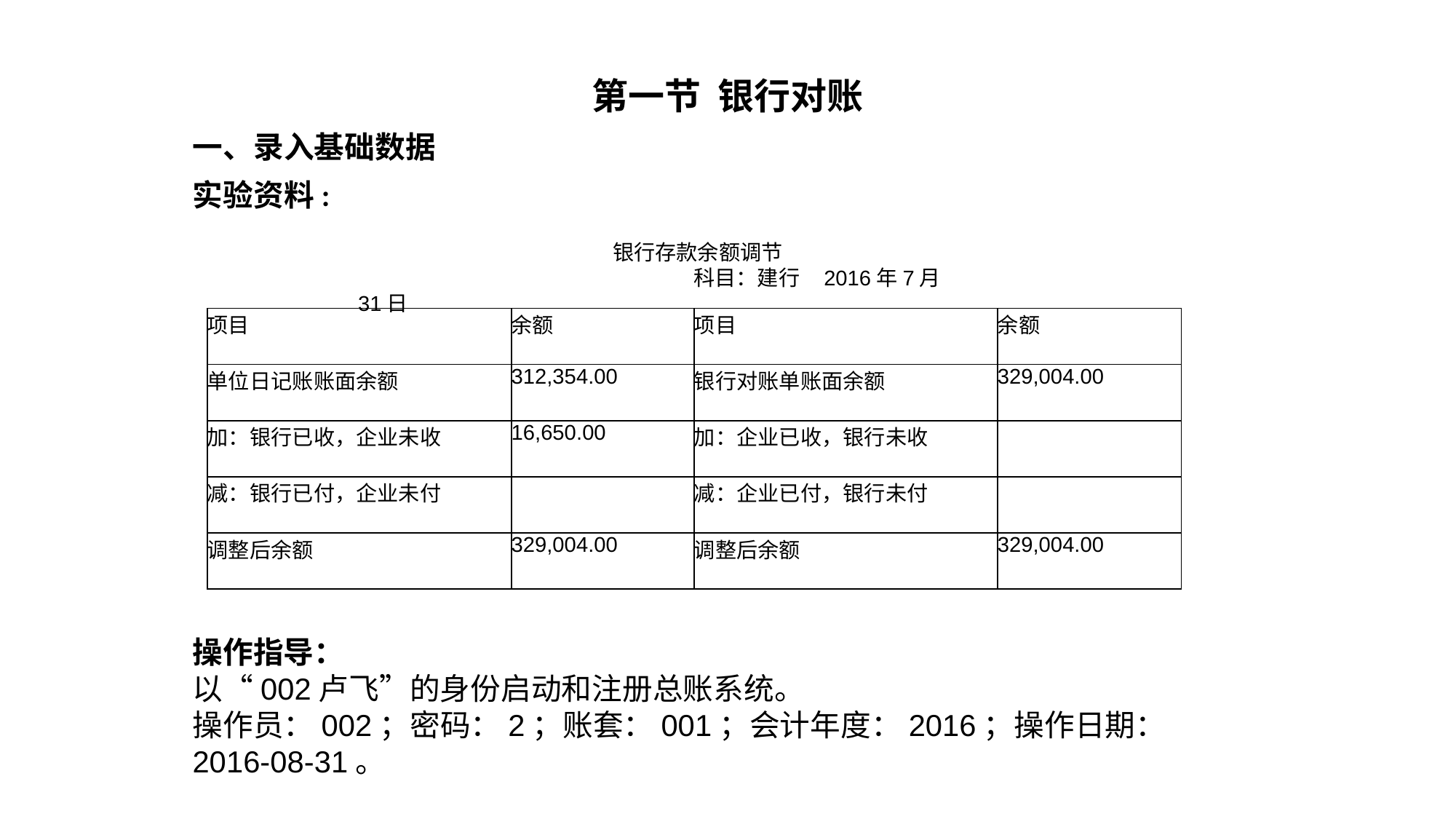

第一节  银行对账
一、录入基础数据
实验资料:
银行存款余额调节
                科目：建行    2016年7月31日
| 项目 | 余额 | 项目 | 余额 |
| --- | --- | --- | --- |
| 单位日记账账面余额 | 312,354.00 | 银行对账单账面余额 | 329,004.00 |
| 加：银行已收，企业未收 | 16,650.00 | 加：企业已收，银行未收 |  |
| 减：银行已付，企业未付 |  | 减：企业已付，银行未付 |  |
| 调整后余额 | 329,004.00 | 调整后余额 | 329,004.00 |
操作指导：
以“002卢飞”的身份启动和注册总账系统。
操作员：002；密码：2；账套：001；会计年度：2016；操作日期：2016-08-31。